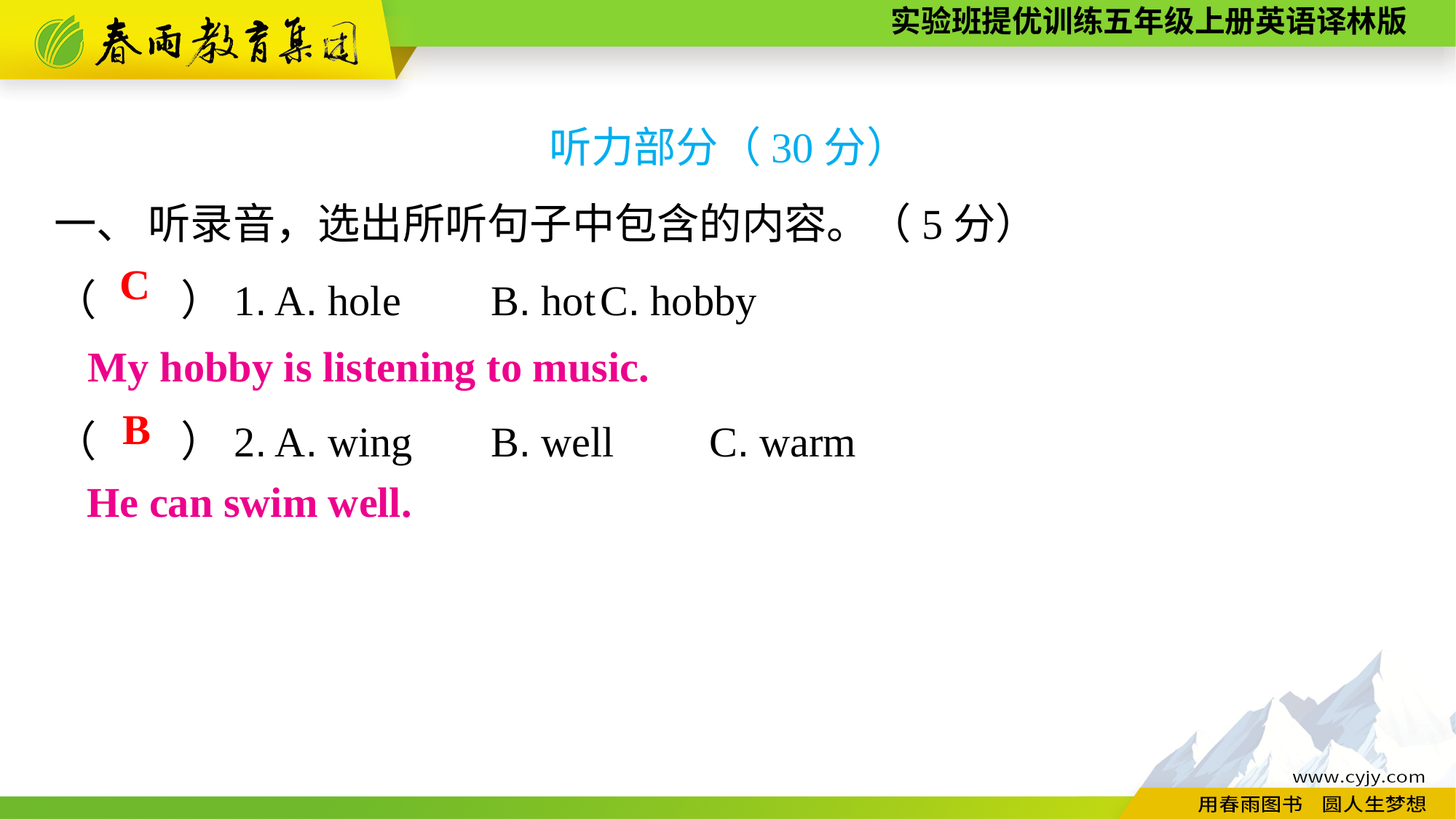

听力部分（30分）
一、 听录音，选出所听句子中包含的内容。（5分）
（　　）1. A. hole	B. hot	C. hobby

（　　）2. A. wing	B. well	C. warm
C
My hobby is listening to music.
B
He can swim well.